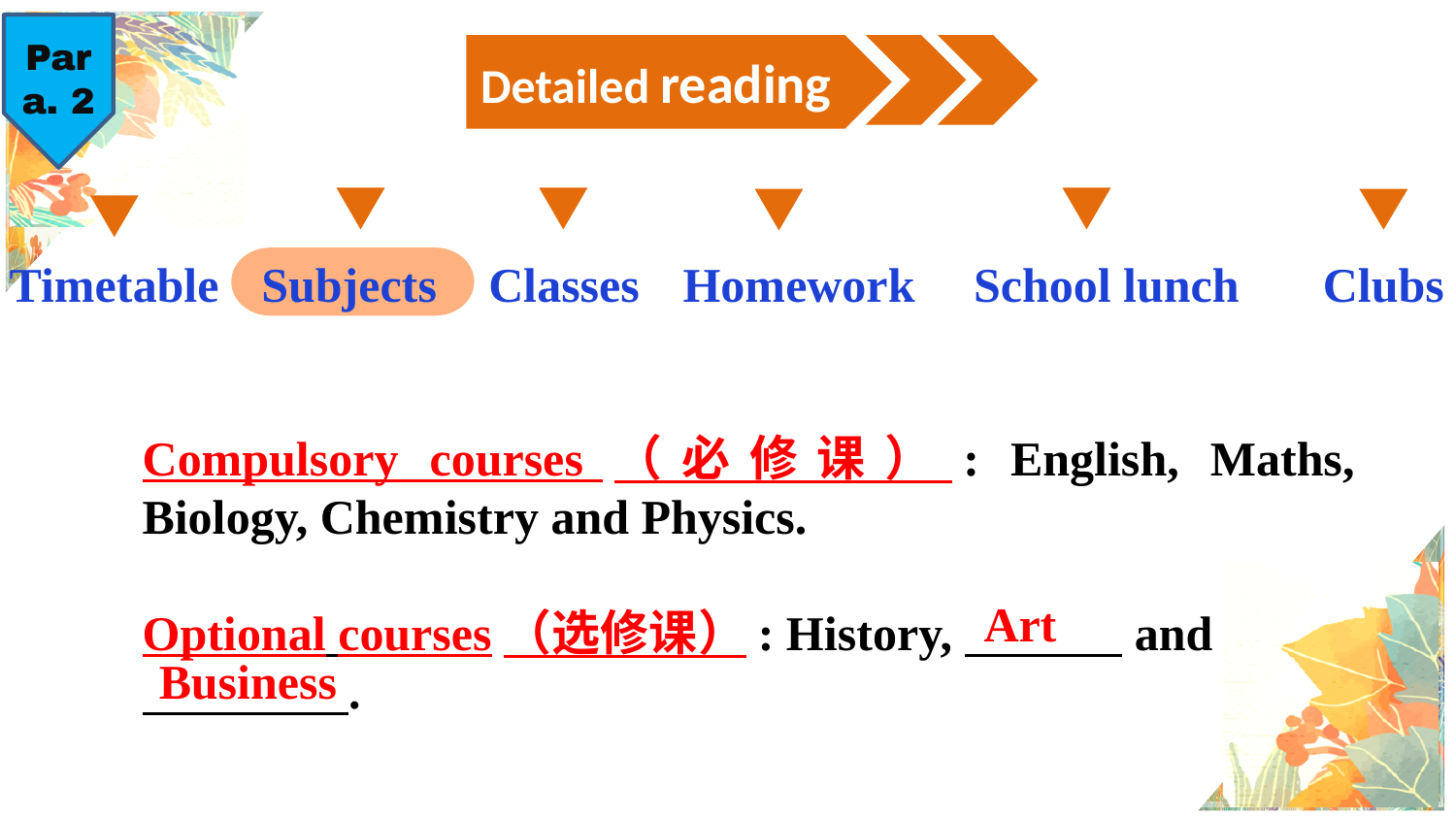

Detailed reading

Para. 2

Timetable
Subjects
Classes
Homework

School lunch
Clubs

Compulsory courses（必修课）: English, Maths, Biology, Chemistry and Physics.

Optional courses（选修课）: History,               and
                 .

Art
Business